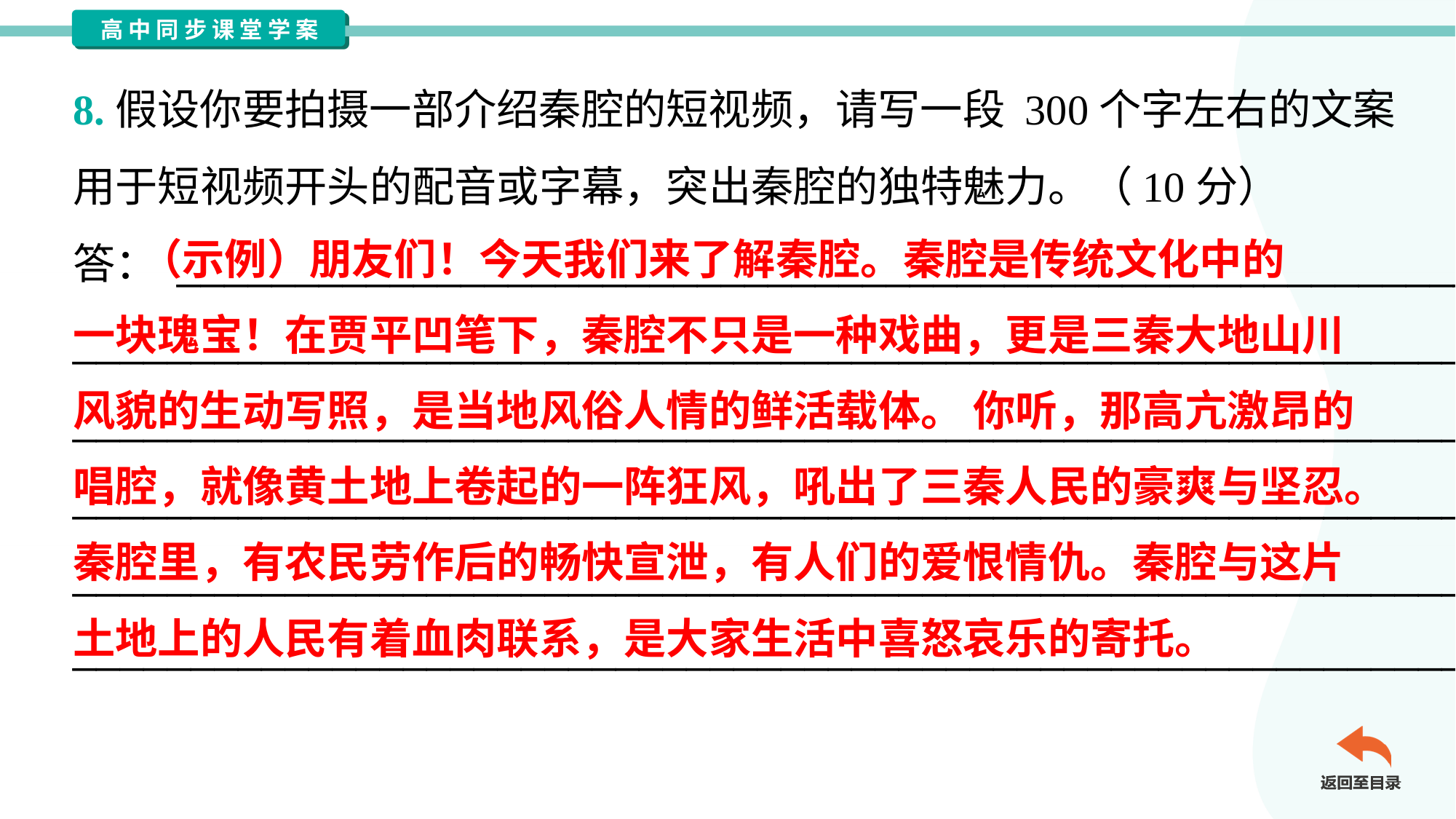

8.假设你要拍摄一部介绍秦腔的短视频，请写一段 300个字左右的文案
用于短视频开头的配音或字幕，突出秦腔的独特魅力。（10分）
答： ________________________________________________________
_____________________________________________________________
_____________________________________________________________
_____________________________________________________________
_____________________________________________________________
_____________________________________________________________
      （示例）朋友们！今天我们来了解秦腔。秦腔是传统文化中的
一块瑰宝！在贾平凹笔下，秦腔不只是一种戏曲，更是三秦大地山川
风貌的生动写照，是当地风俗人情的鲜活载体。 你听，那高亢激昂的
唱腔，就像黄土地上卷起的一阵狂风，吼出了三秦人民的豪爽与坚忍。
秦腔里，有农民劳作后的畅快宣泄，有人们的爱恨情仇。秦腔与这片
土地上的人民有着血肉联系，是大家生活中喜怒哀乐的寄托。